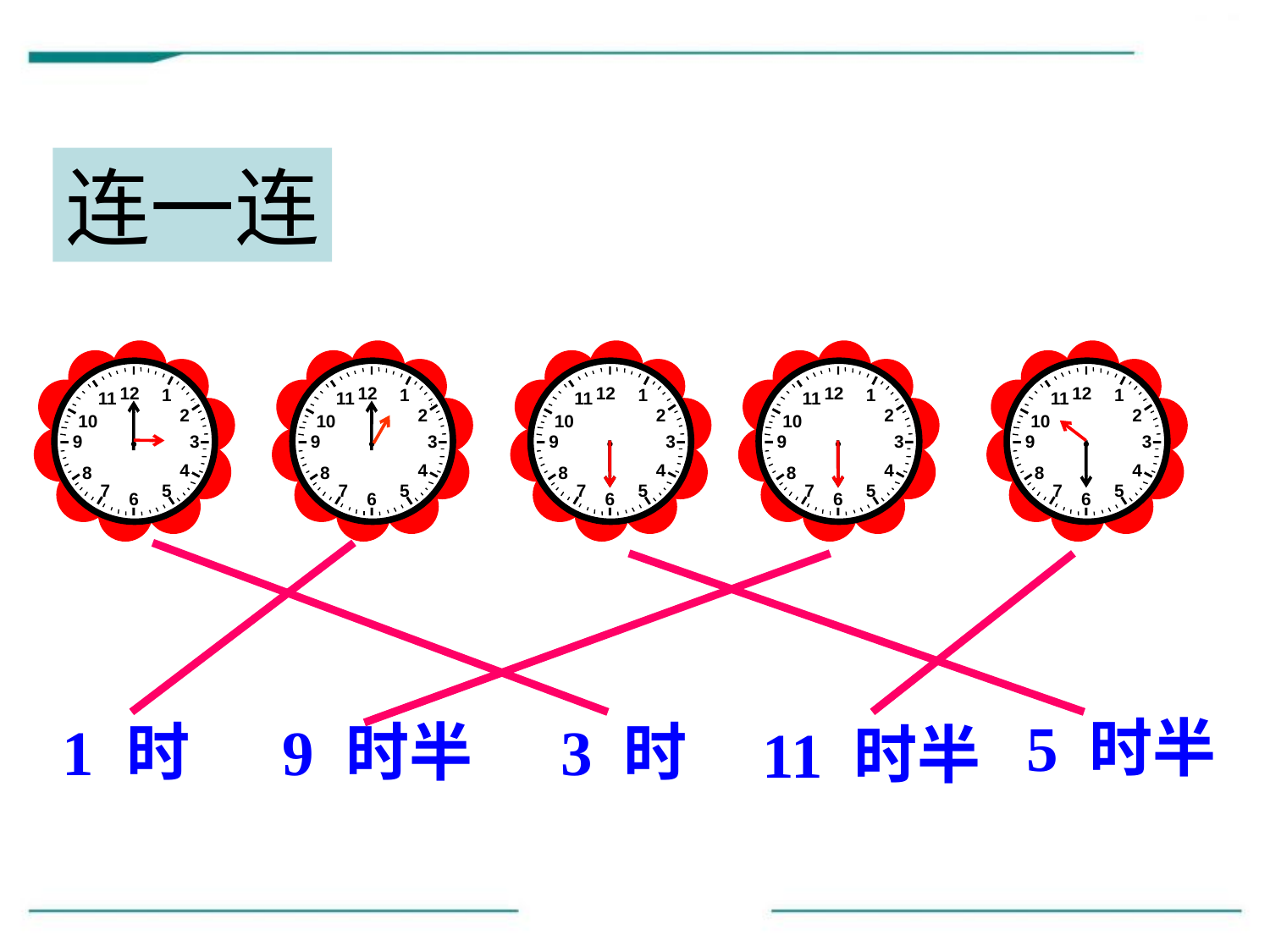

连一连

12
1

11

2

10

9
3

4
8

7
5

6

12
1

11

2

10

9
3

4
8

7
5

6

12
1

11

2

10

9
3

4
8

7
5

6

12
1

11

2

10

9
3

4
8

7
5

6

12
1

11

2

10

9
3

4
8

7
5

6

5 时半
1 时
9 时半
3 时
11 时半